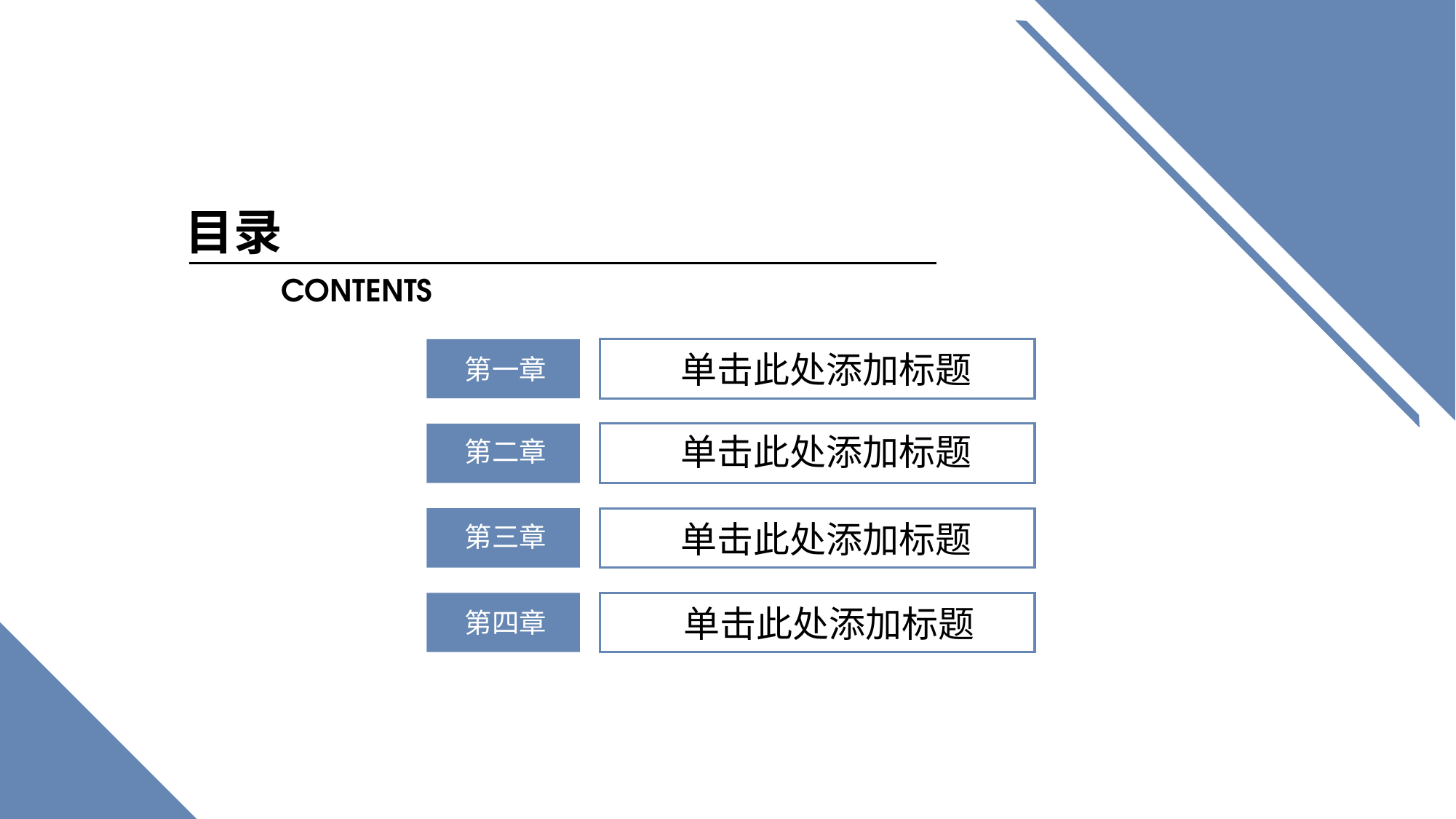

目录
CONTENTS

单击此处添加标题
第一章

单击此处添加标题
第二章

单击此处添加标题
第三章

单击此处添加标题
第四章